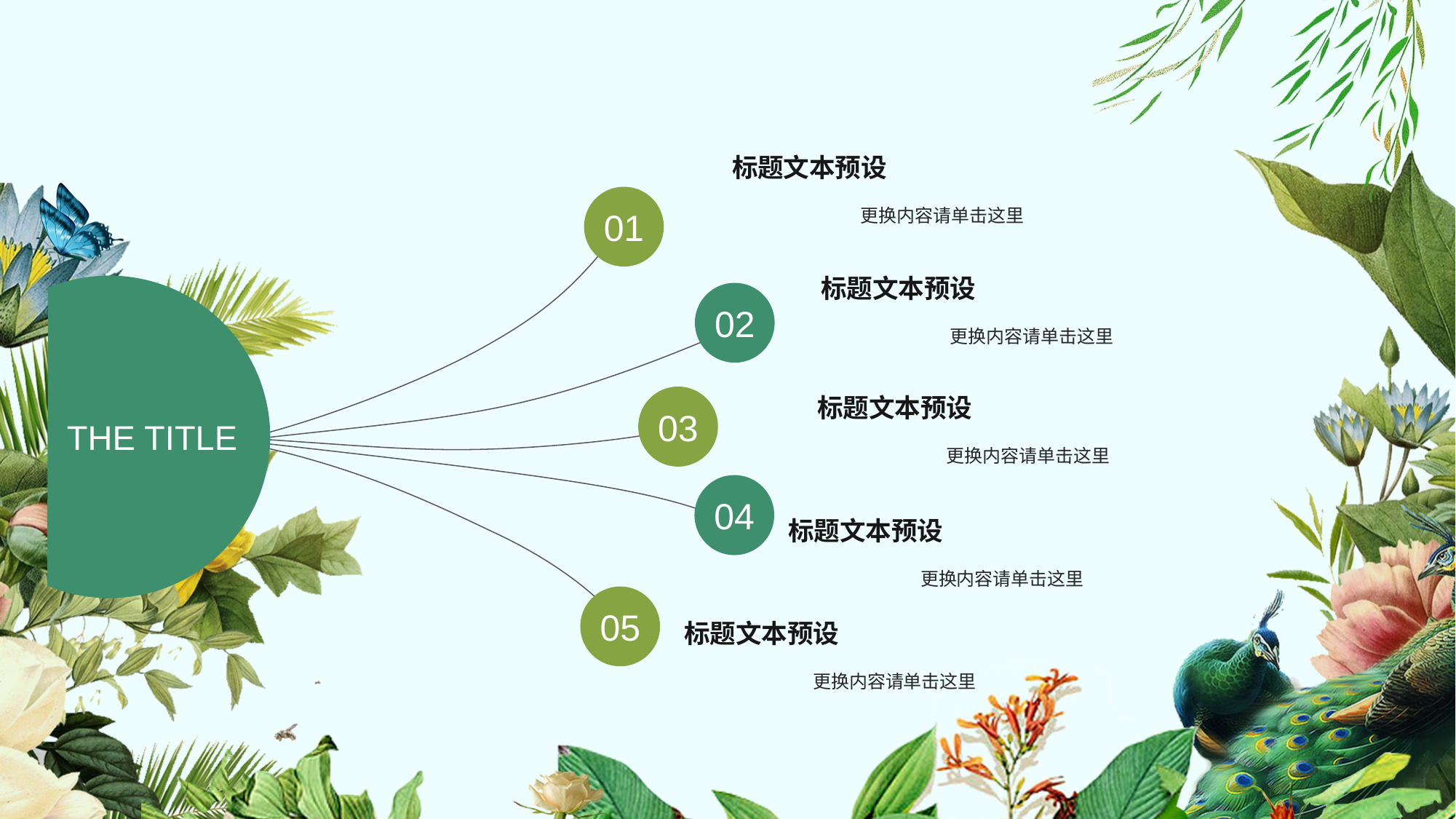

标题文本预设
01
更换内容请单击这里

标题文本预设
THE TITLE
02
更换内容请单击这里
标题文本预设
03
更换内容请单击这里
04
标题文本预设
更换内容请单击这里
05
标题文本预设
更换内容请单击这里